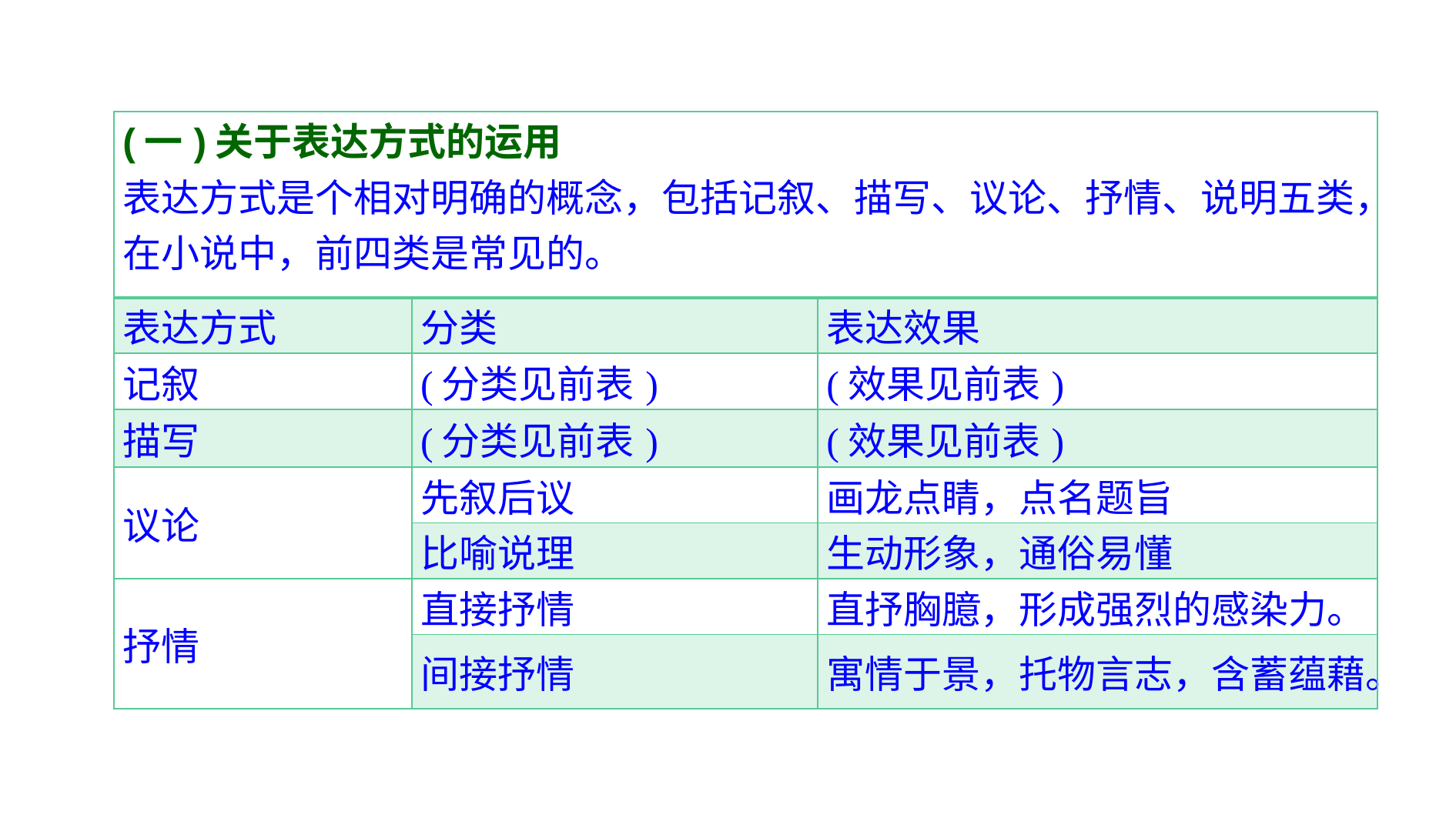

| (一)关于表达方式的运用 表达方式是个相对明确的概念，包括记叙、描写、议论、抒情、说明五类，在小说中，前四类是常见的。 |  |  |
| --- | --- | --- |
| 表达方式 | 分类 | 表达效果 |
| 记叙 | (分类见前表) | (效果见前表) |
| 描写 | (分类见前表) | (效果见前表) |
| 议论 | 先叙后议 | 画龙点睛，点名题旨 |
|  | 比喻说理 | 生动形象，通俗易懂 |
| 抒情 | 直接抒情 | 直抒胸臆，形成强烈的感染力。 |
|  | 间接抒情 | 寓情于景，托物言志，含蓄蕴藉。 |